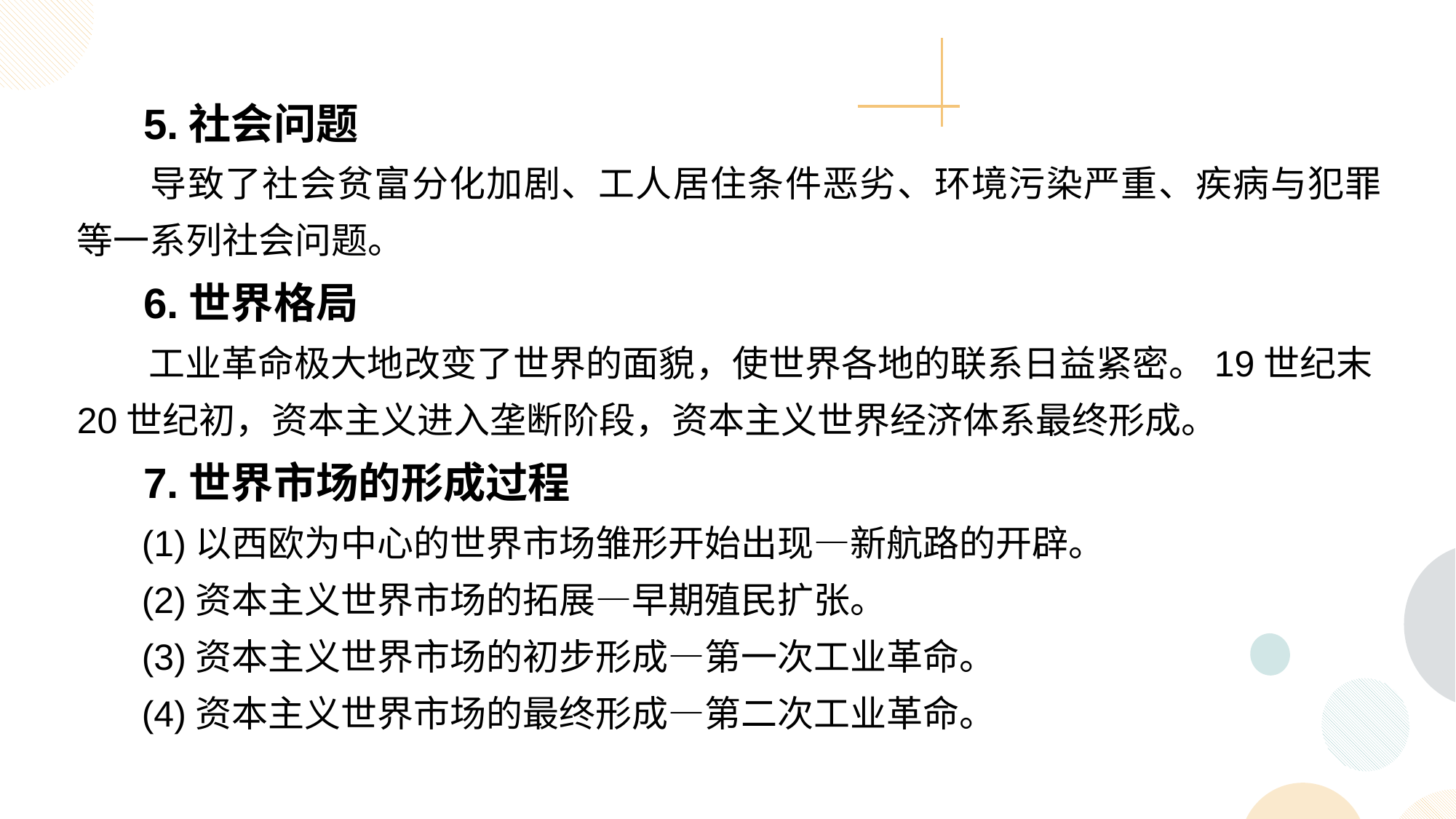

5.社会问题
 导致了社会贫富分化加剧、工人居住条件恶劣、环境污染严重、疾病与犯罪等一系列社会问题。
 6.世界格局
 工业革命极大地改变了世界的面貌，使世界各地的联系日益紧密。19世纪末20世纪初，资本主义进入垄断阶段，资本主义世界经济体系最终形成。
 7.世界市场的形成过程
 (1)以西欧为中心的世界市场雏形开始出现—新航路的开辟。
 (2)资本主义世界市场的拓展—早期殖民扩张。
 (3)资本主义世界市场的初步形成—第一次工业革命。
 (4)资本主义世界市场的最终形成—第二次工业革命。